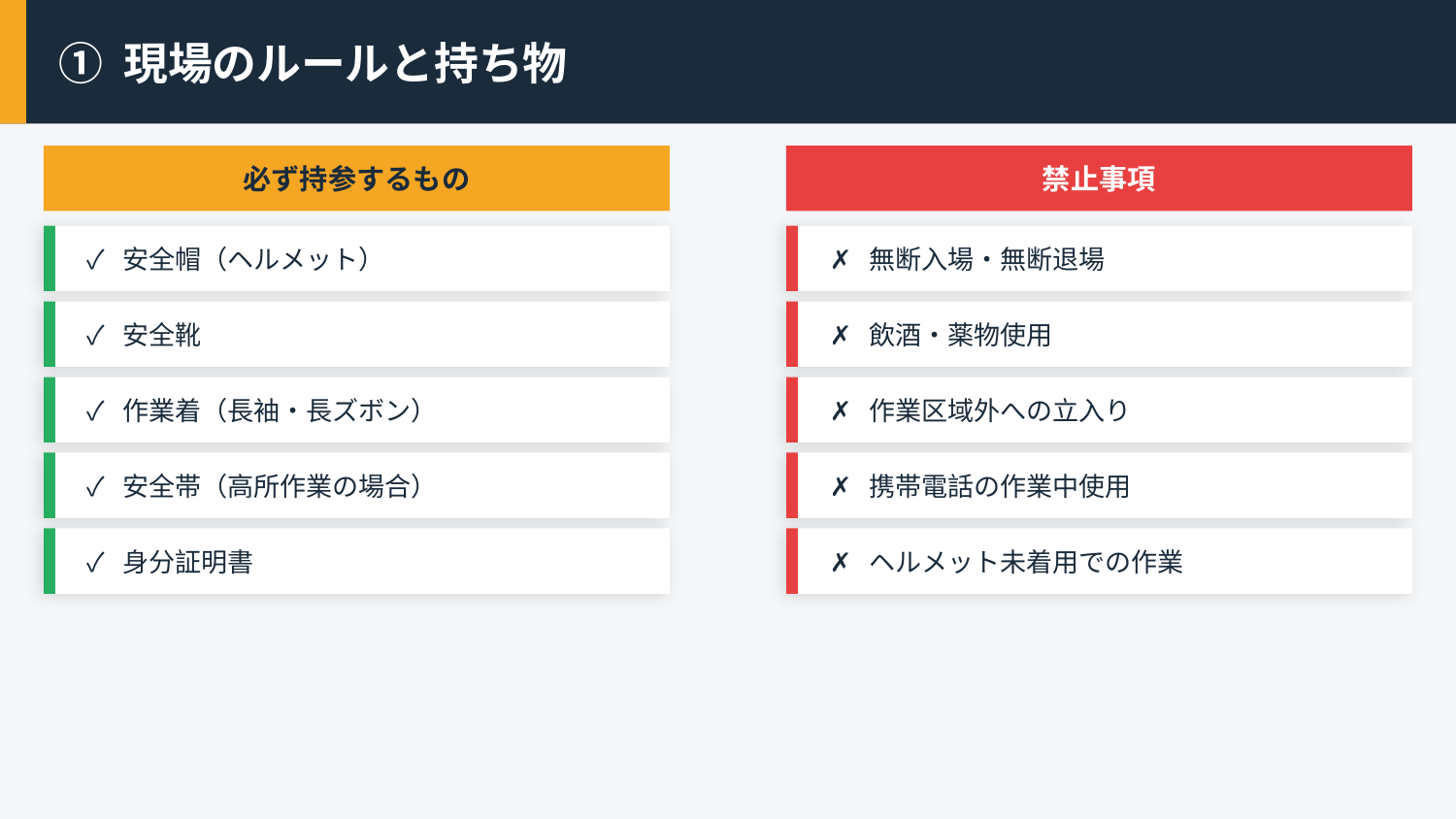

① 現場のルールと持ち物

必ず持参するもの

禁止事項

✓  安全帽（ヘルメット）

✗  無断入場・無断退場

✓  安全靴

✗  飲酒・薬物使用

✓  作業着（長袖・長ズボン）

✗  作業区域外への立入り

✓  安全帯（高所作業の場合）

✗  携帯電話の作業中使用

✓  身分証明書

✗  ヘルメット未着用での作業